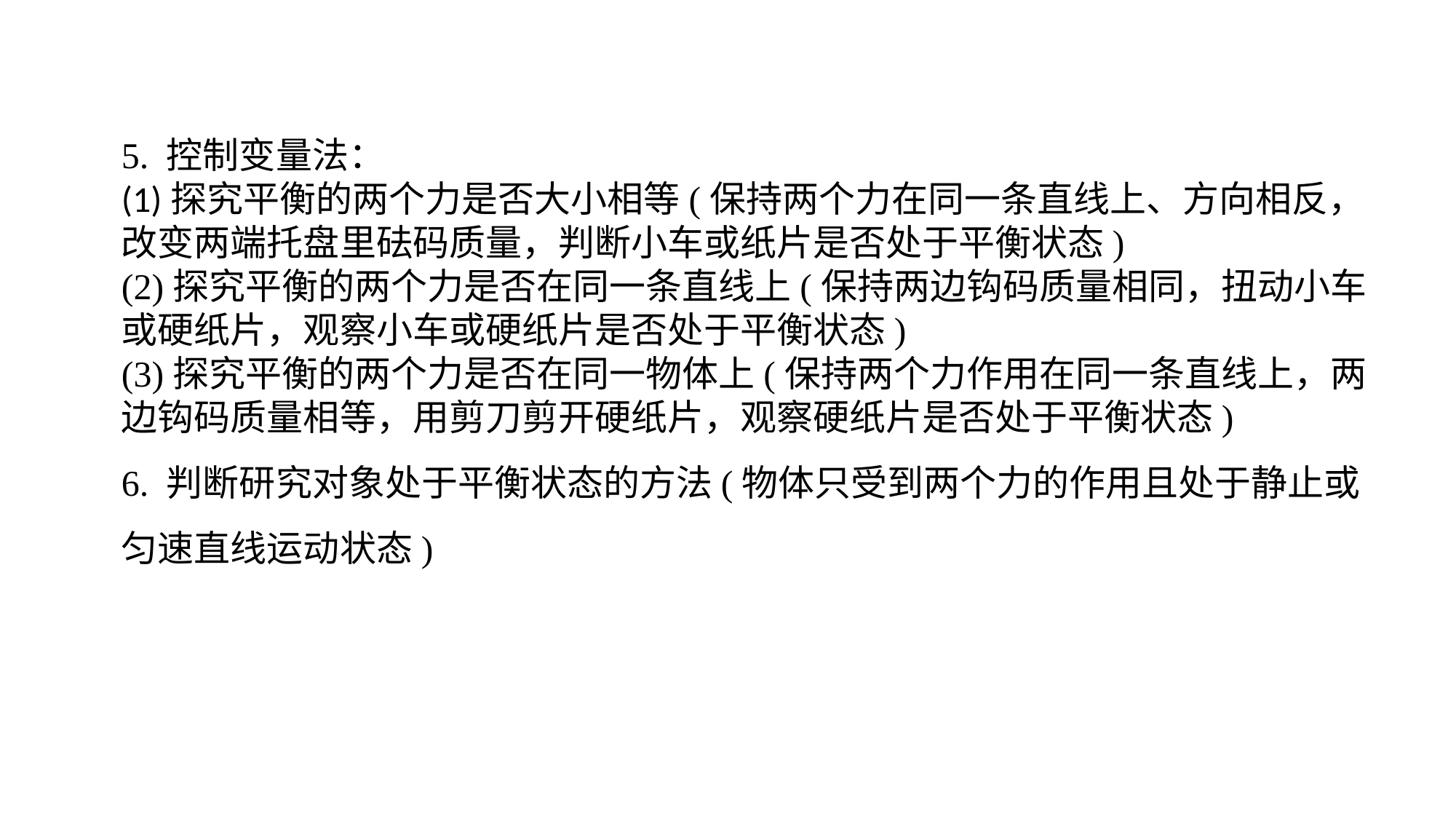

5. 控制变量法：(1)探究平衡的两个力是否大小相等(保持两个力在同一条直线上、方向相反，改变两端托盘里砝码质量，判断小车或纸片是否处于平衡状态)(2)探究平衡的两个力是否在同一条直线上(保持两边钩码质量相同，扭动小车或硬纸片，观察小车或硬纸片是否处于平衡状态)(3)探究平衡的两个力是否在同一物体上(保持两个力作用在同一条直线上，两边钩码质量相等，用剪刀剪开硬纸片，观察硬纸片是否处于平衡状态)6. 判断研究对象处于平衡状态的方法(物体只受到两个力的作用且处于静止或匀速直线运动状态)